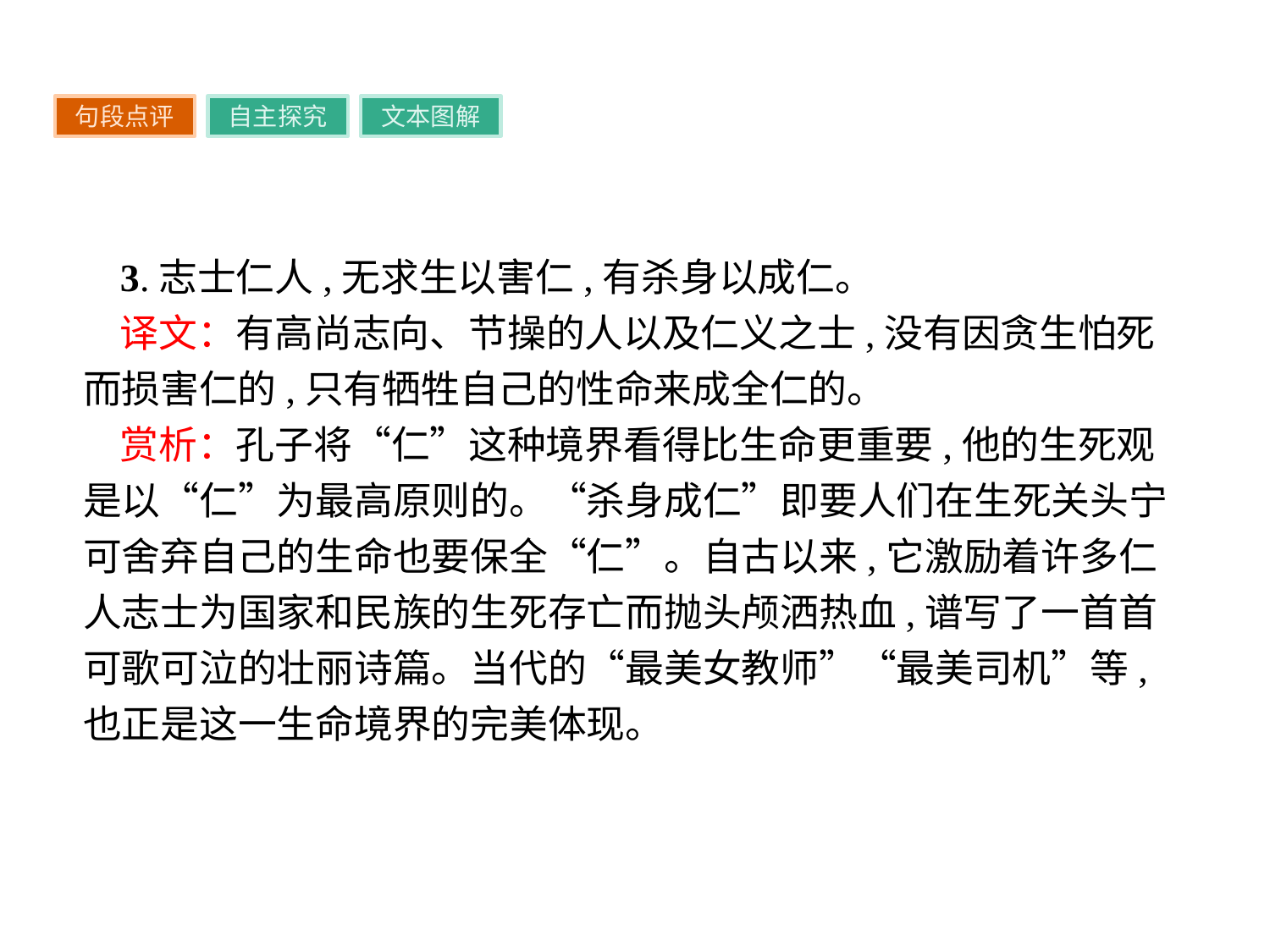

句段点评
自主探究
文本图解
3.志士仁人,无求生以害仁,有杀身以成仁。
译文：有高尚志向、节操的人以及仁义之士,没有因贪生怕死而损害仁的,只有牺牲自己的性命来成全仁的。
赏析：孔子将“仁”这种境界看得比生命更重要,他的生死观是以“仁”为最高原则的。“杀身成仁”即要人们在生死关头宁可舍弃自己的生命也要保全“仁”。自古以来,它激励着许多仁人志士为国家和民族的生死存亡而抛头颅洒热血,谱写了一首首可歌可泣的壮丽诗篇。当代的“最美女教师”“最美司机”等,也正是这一生命境界的完美体现。